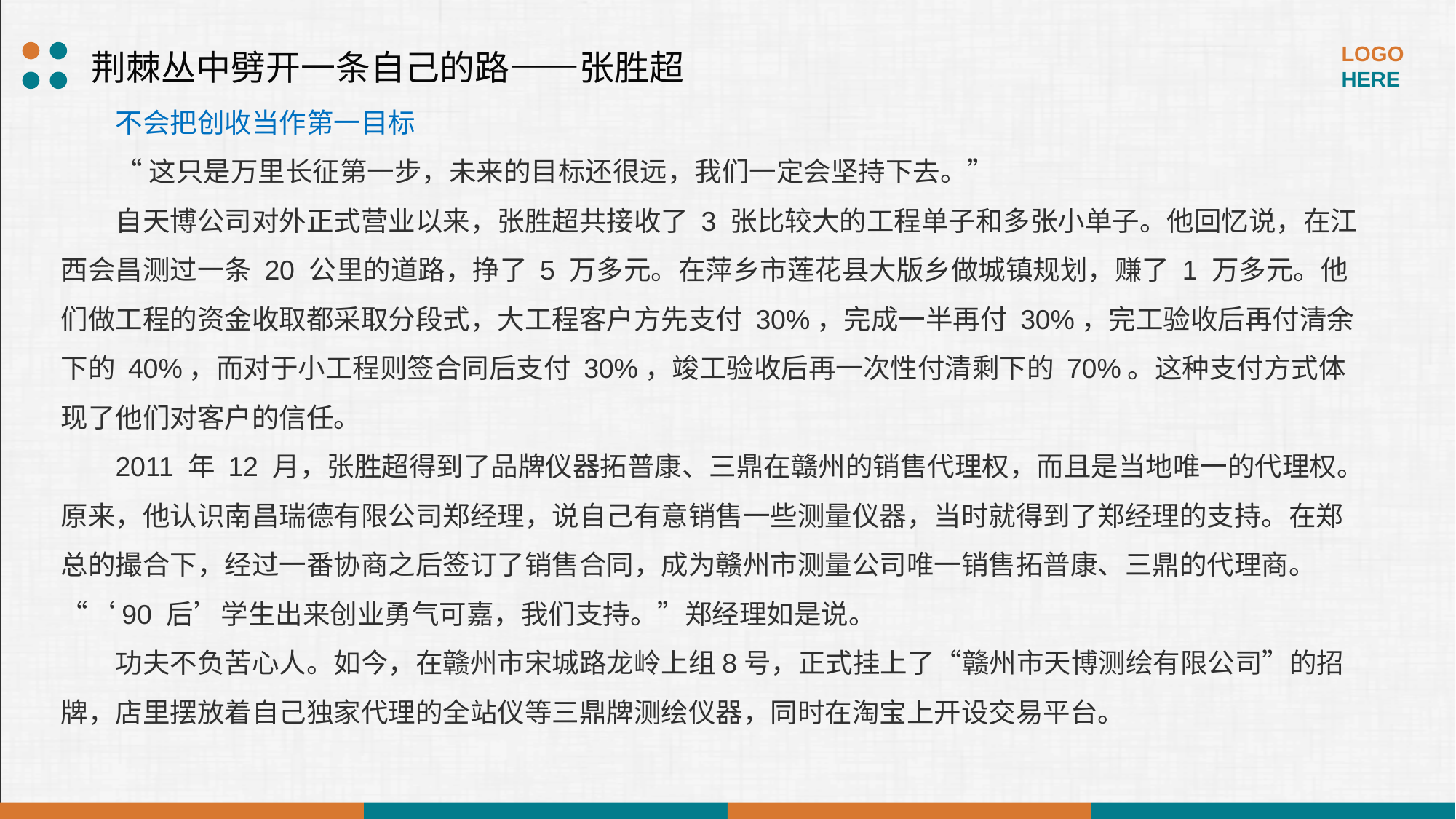

荆棘丛中劈开一条自己的路——张胜超
不会把创收当作第一目标
“这只是万里长征第一步，未来的目标还很远，我们一定会坚持下去。”
自天博公司对外正式营业以来，张胜超共接收了 3 张比较大的工程单子和多张小单子。他回忆说，在江西会昌测过一条 20 公里的道路，挣了 5 万多元。在萍乡市莲花县大版乡做城镇规划，赚了 1 万多元。他们做工程的资金收取都采取分段式，大工程客户方先支付 30%，完成一半再付 30%，完工验收后再付清余下的 40%，而对于小工程则签合同后支付 30%，竣工验收后再一次性付清剩下的 70%。这种支付方式体现了他们对客户的信任。
2011 年 12 月，张胜超得到了品牌仪器拓普康、三鼎在赣州的销售代理权，而且是当地唯一的代理权。原来，他认识南昌瑞德有限公司郑经理，说自己有意销售一些测量仪器，当时就得到了郑经理的支持。在郑总的撮合下，经过一番协商之后签订了销售合同，成为赣州市测量公司唯一销售拓普康、三鼎的代理商。“‘90 后’学生出来创业勇气可嘉，我们支持。”郑经理如是说。
功夫不负苦心人。如今，在赣州市宋城路龙岭上组8号，正式挂上了“赣州市天博测绘有限公司”的招牌，店里摆放着自己独家代理的全站仪等三鼎牌测绘仪器，同时在淘宝上开设交易平台。